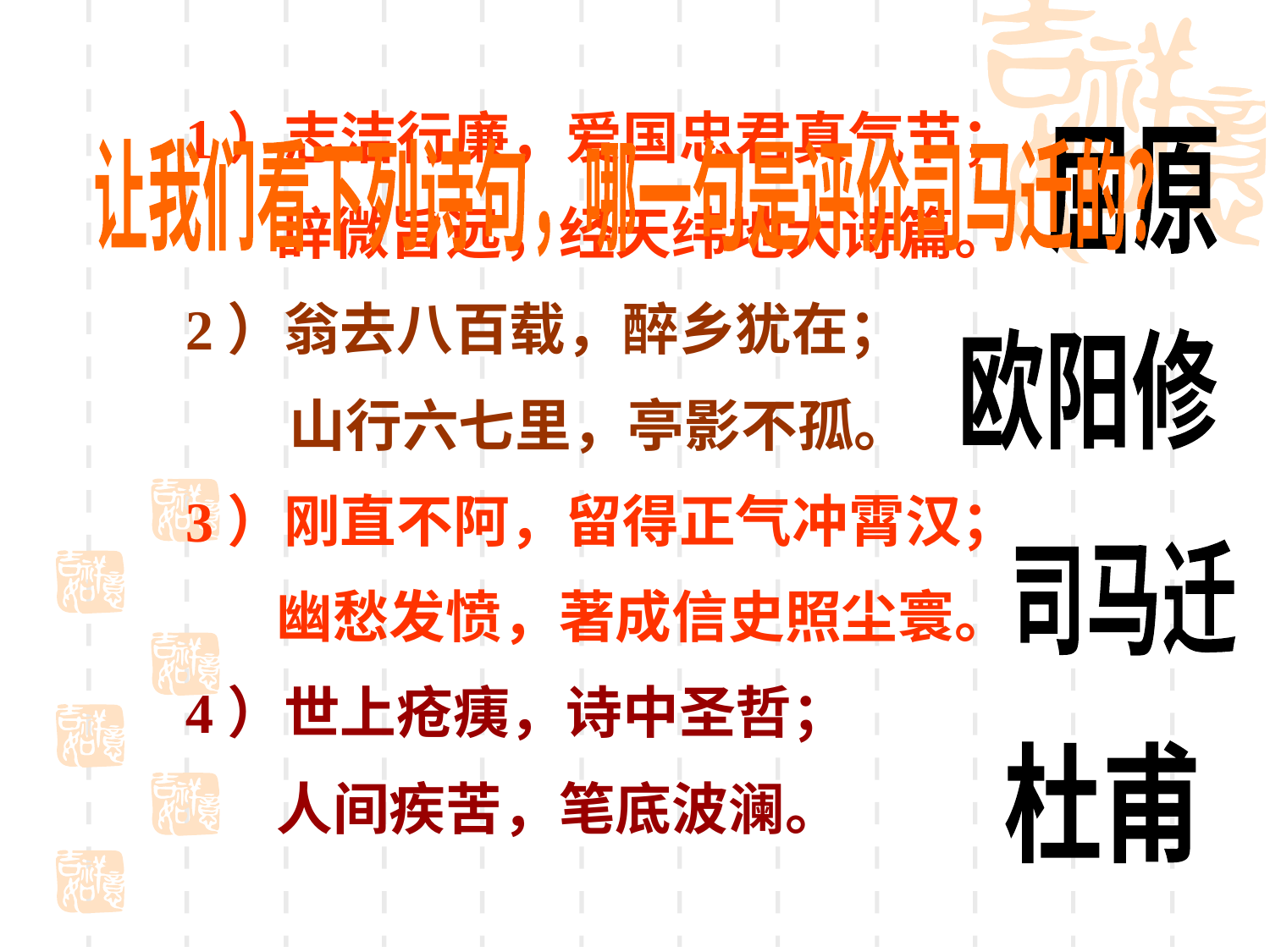

1）志洁行廉，爱国忠君真气节；
      辞微旨远，经天纬地大诗篇。
2）翁去八百载，醉乡犹在；
       山行六七里，亭影不孤。
3）刚直不阿，留得正气冲霄汉；
      幽愁发愤，著成信史照尘寰。
4）世上疮痍，诗中圣哲；
      人间疾苦，笔底波澜。
屈原
让我们看下列诗句，哪一句是评价司马迁的？
欧阳修
司马迁
杜甫